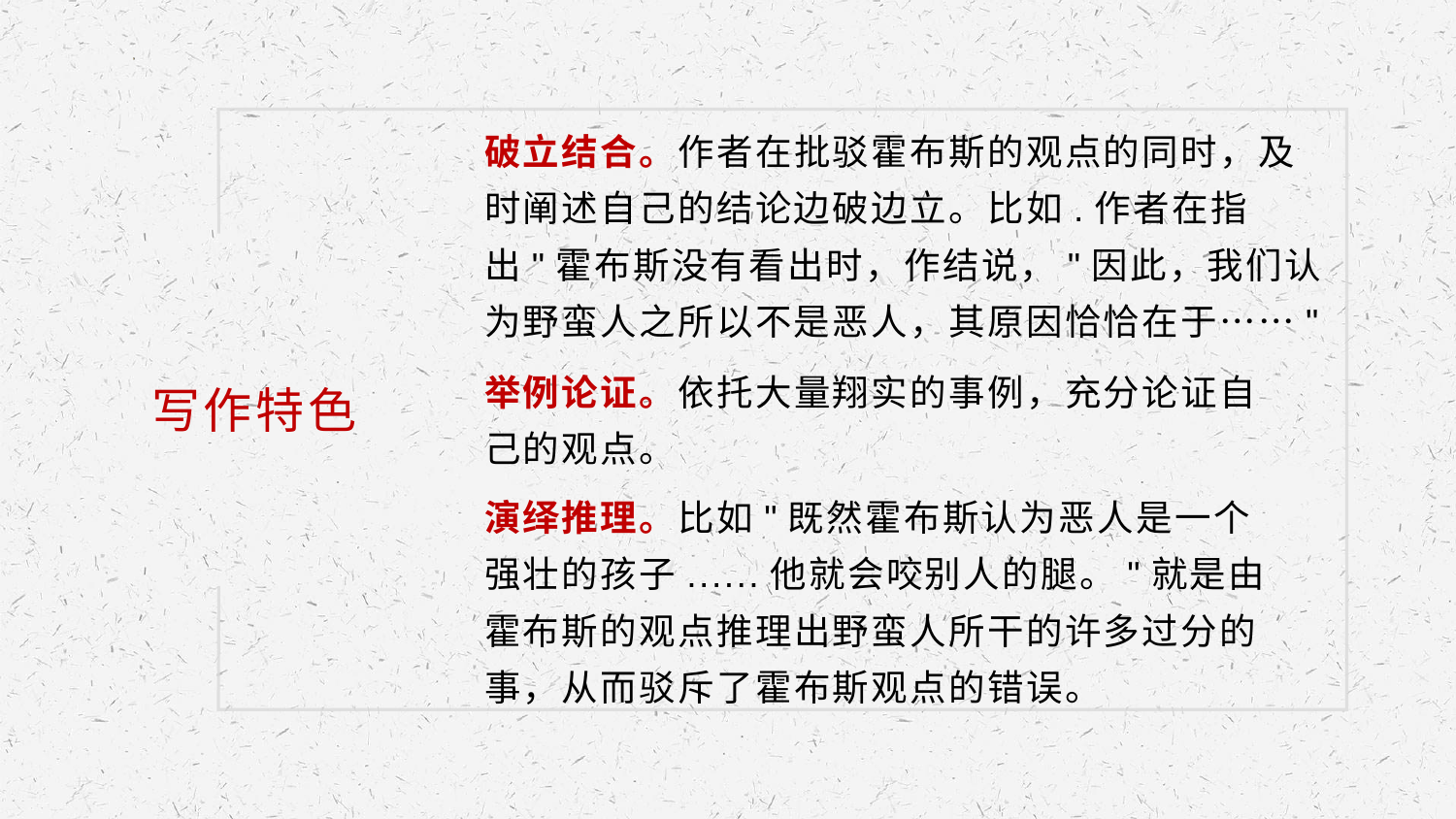

破立结合。作者在批驳霍布斯的观点的同时，及时阐述自己的结论边破边立。比如.作者在指出"霍布斯没有看出时，作结说，"因此，我们认为野蛮人之所以不是恶人，其原因恰恰在于……"

写作特色
举例论证。依托大量翔实的事例，充分论证自己的观点。
演绎推理。比如"既然霍布斯认为恶人是一个强壮的孩子......他就会咬别人的腿。"就是由霍布斯的观点推理出野蛮人所干的许多过分的事，从而驳斥了霍布斯观点的错误。